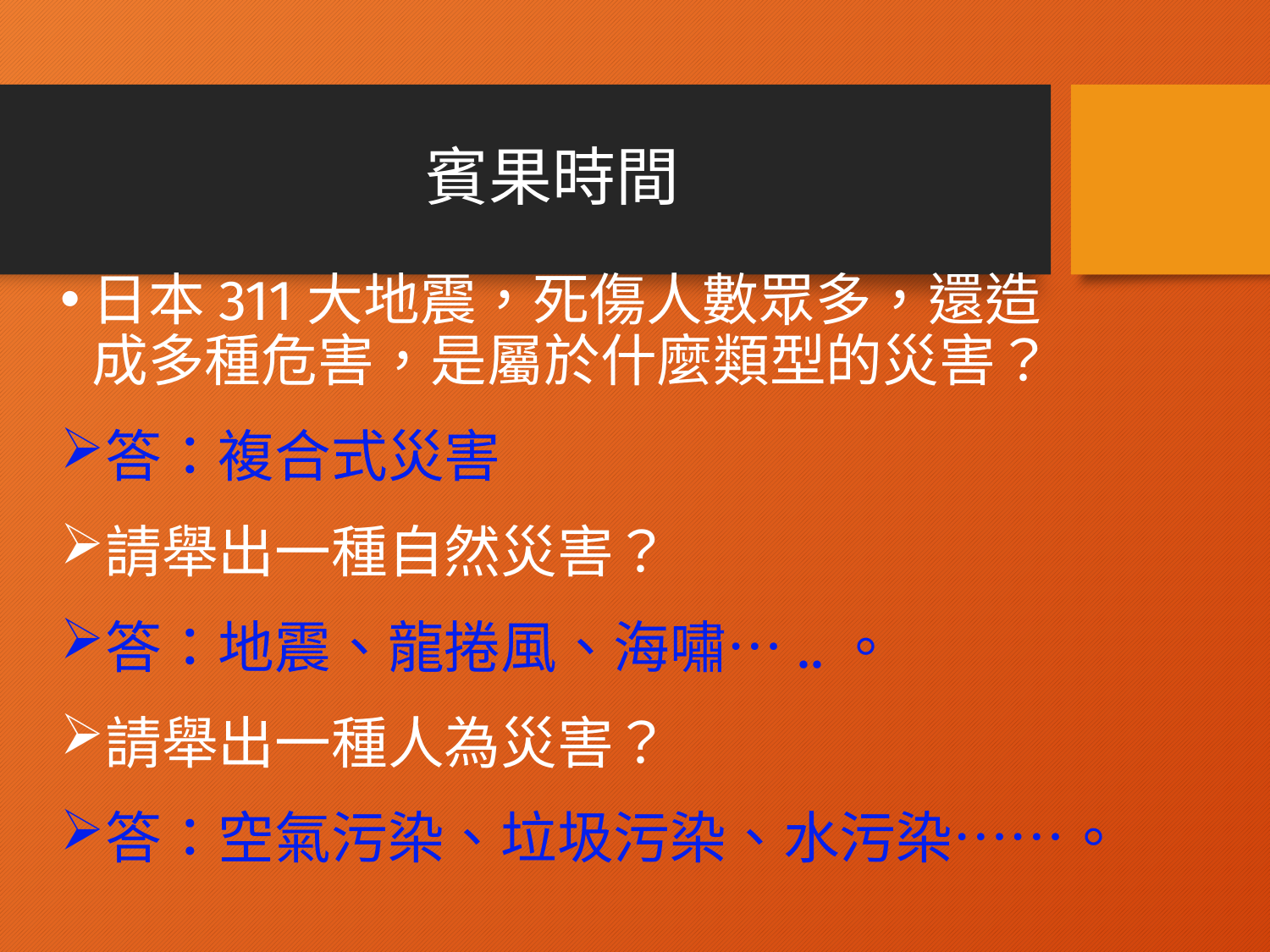

# 賓果時間
日本311大地震，死傷人數眾多，還造成多種危害，是屬於什麼類型的災害？
答：複合式災害
請舉出一種自然災害？
答：地震、龍捲風、海嘯…..。
請舉出一種人為災害？
答：空氣污染、垃圾污染、水污染……。